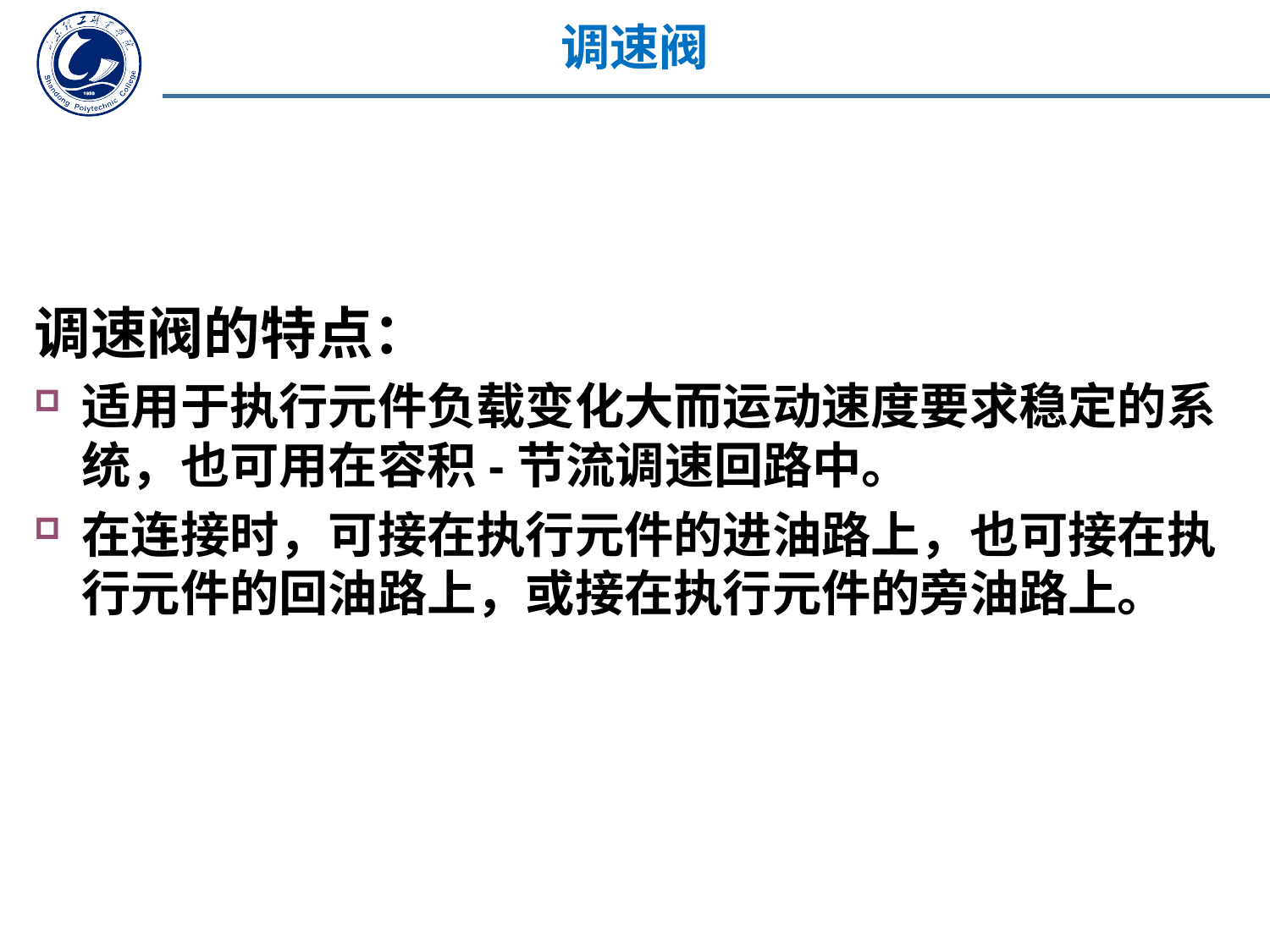

调速阀

调速阀的特点：
适用于执行元件负载变化大而运动速度要求稳定的系统，也可用在容积-节流调速回路中。
在连接时，可接在执行元件的进油路上，也可接在执行元件的回油路上，或接在执行元件的旁油路上。